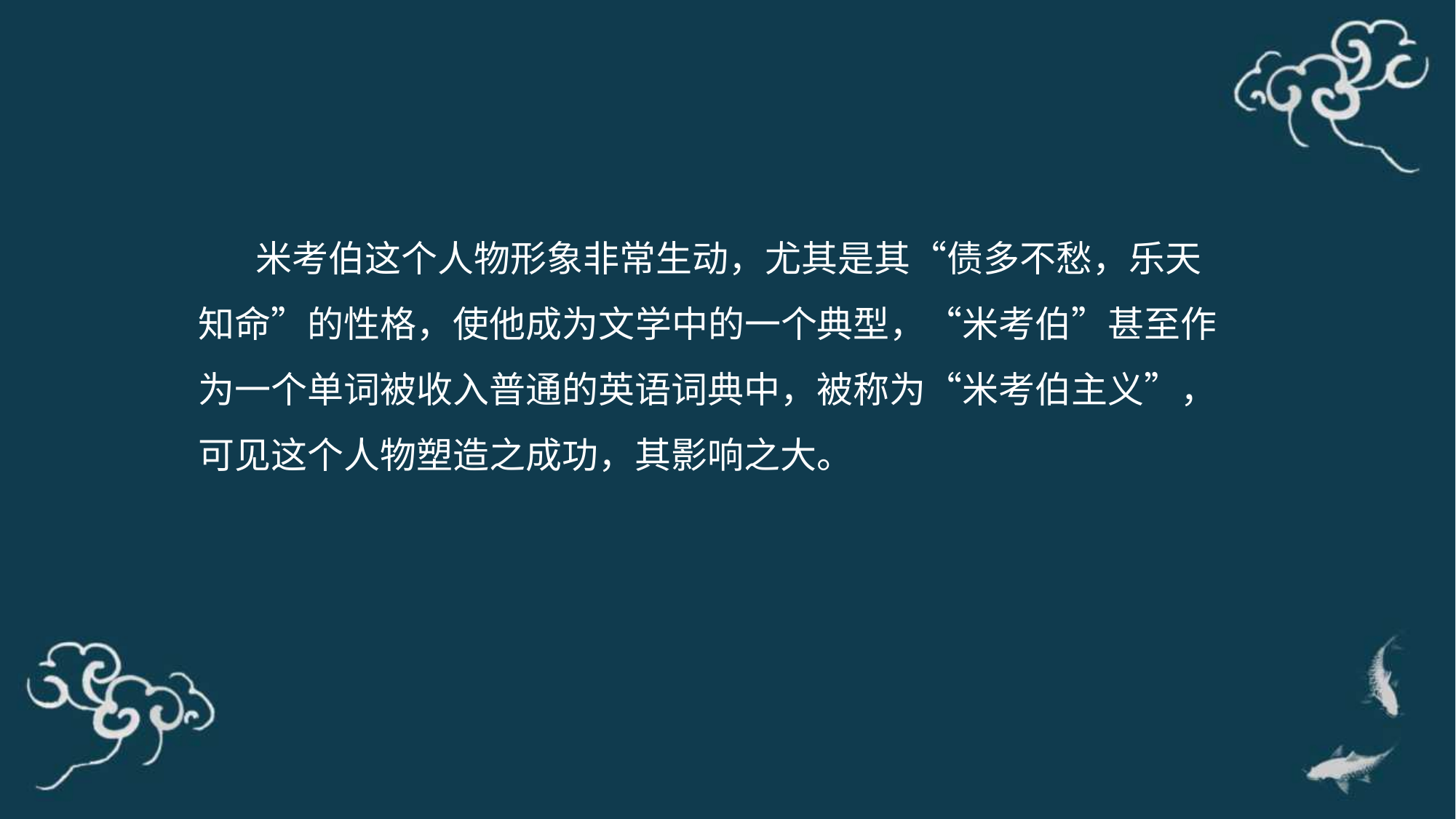

米考伯这个人物形象非常生动，尤其是其“债多不愁，乐天知命”的性格，使他成为文学中的一个典型，“米考伯”甚至作为一个单词被收入普通的英语词典中，被称为“米考伯主义”，可见这个人物塑造之成功，其影响之大。